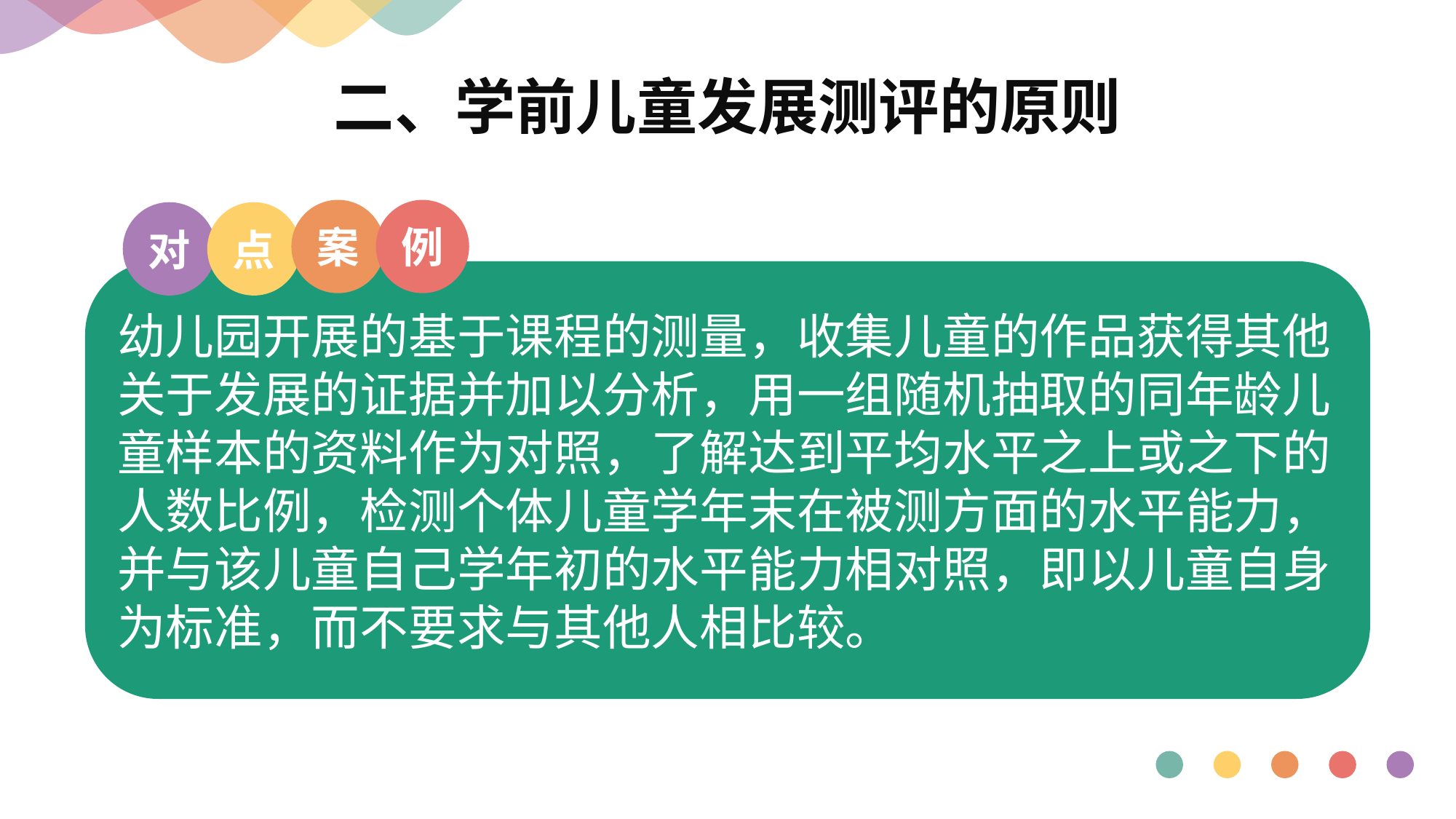

二、学前儿童发展测评的原则
案
例
对
点
幼儿园开展的基于课程的测量，收集儿童的作品获得其他关于发展的证据并加以分析，用一组随机抽取的同年龄儿童样本的资料作为对照，了解达到平均水平之上或之下的人数比例，检测个体儿童学年末在被测方面的水平能力，并与该儿童自己学年初的水平能力相对照，即以儿童自身为标准，而不要求与其他人相比较。